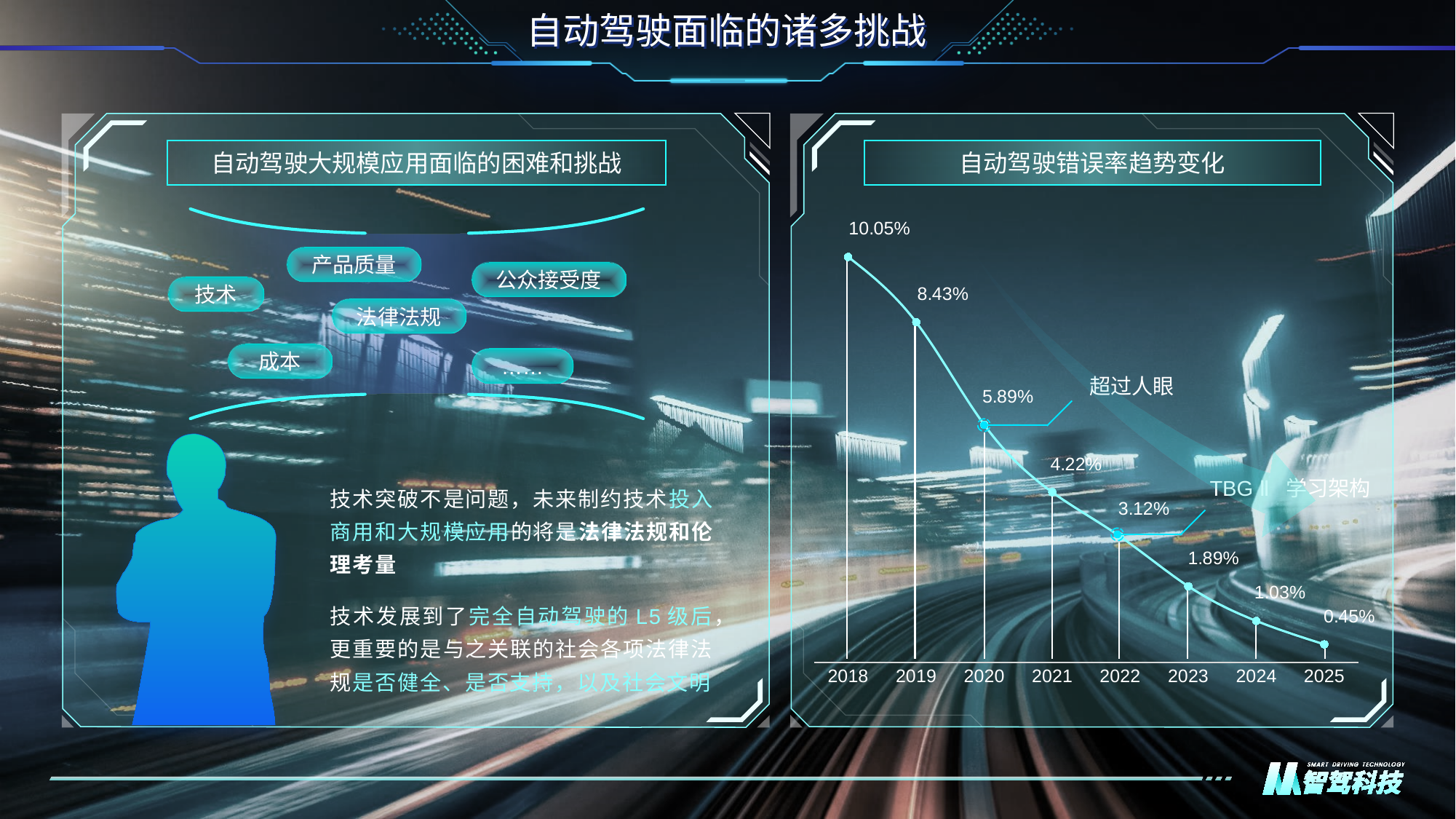

自动驾驶面临的诸多挑战
自动驾驶面临的诸多挑战

自动驾驶大规模应用面临的困难和挑战
自动驾驶错误率趋势变化

### Chart

| Category | 错误率 |
|---|---|
| 2018 | 0.1005 |
| 2019 | 0.0843 |
| 2020 | 0.0589 |
| 2021 | 0.0422 |
| 2022 | 0.0312 |
| 2023 | 0.0189 |
| 2024 | 0.0103 |
| 2025 | 0.0045 |

产品质量
公众接受度
技术
法律法规
成本
……
超过人眼

TBG Ⅱ学习架构
技术突破不是问题，未来制约技术投入商用和大规模应用的将是法律法规和伦理考量

技术发展到了完全自动驾驶的L5级后，更重要的是与之关联的社会各项法律法规是否健全、是否支持，以及社会文明